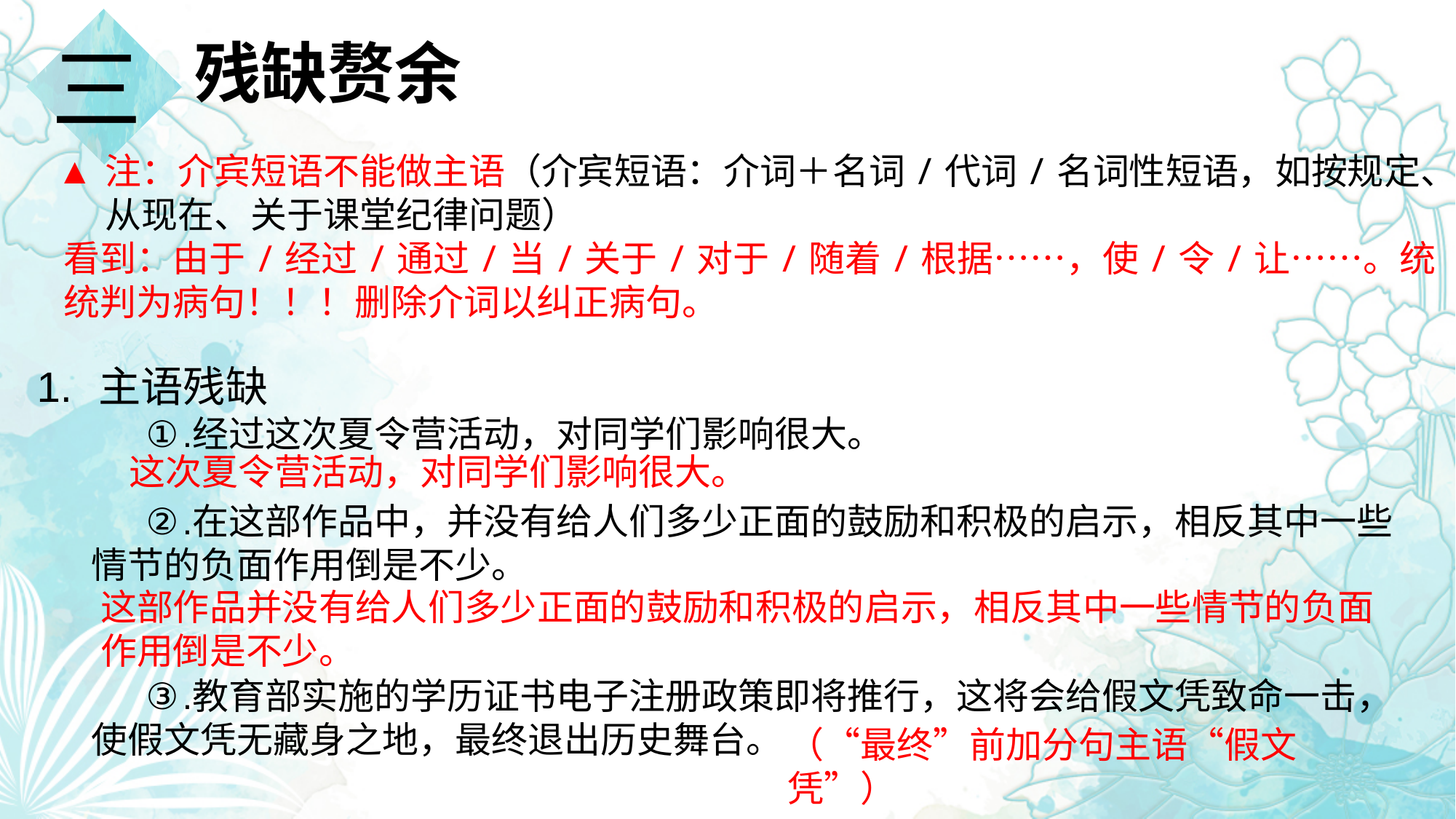

三
残缺赘余

注：介宾短语不能做主语（介宾短语：介词＋名词/代词/名词性短语，如按规定、从现在、关于课堂纪律问题）
看到：由于/经过/通过/当/关于/对于/随着/根据……，使/令/让……。统统判为病句！！！删除介词以纠正病句。
主语残缺
经过这次夏令营活动，对同学们影响很大。

在这部作品中，并没有给人们多少正面的鼓励和积极的启示，相反其中一些情节的负面作用倒是不少。

教育部实施的学历证书电子注册政策即将推行，这将会给假文凭致命一击，使假文凭无藏身之地，最终退出历史舞台。
这次夏令营活动，对同学们影响很大。
这部作品并没有给人们多少正面的鼓励和积极的启示，相反其中一些情节的负面作用倒是不少。
（“最终”前加分句主语“假文凭”）